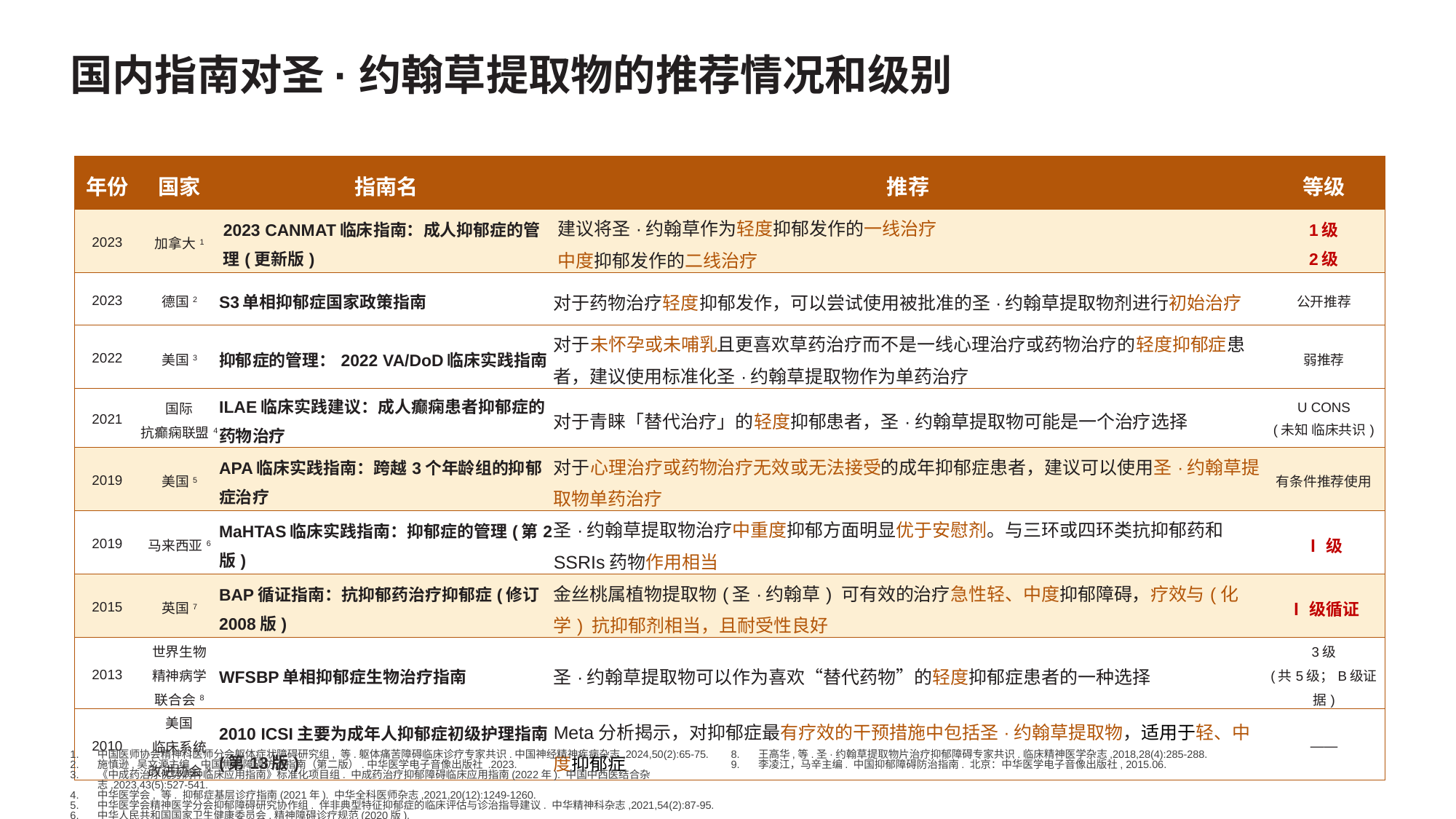

# 国内指南对圣·约翰草提取物的推荐情况和级别
| 年份 | 国家 | 指南名 | 推荐 | 等级 |
| --- | --- | --- | --- | --- |
| 2023 | 加拿大1 | 2023 CANMAT临床指南：成人抑郁症的管理(更新版) | 建议将圣·约翰草作为轻度抑郁发作的一线治疗 中度抑郁发作的二线治疗 | 1级 2级 |
| 2023 | 德国2 | S3单相抑郁症国家政策指南 | 对于药物治疗轻度抑郁发作，可以尝试使用被批准的圣·约翰草提取物剂进行初始治疗 | 公开推荐 |
| 2022 | 美国3 | 抑郁症的管理：2022 VA/DoD临床实践指南 | 对于未怀孕或未哺乳且更喜欢草药治疗而不是一线心理治疗或药物治疗的轻度抑郁症患者，建议使用标准化圣·约翰草提取物作为单药治疗 | 弱推荐 |
| 2021 | 国际 抗癫痫联盟4 | ILAE临床实践建议：成人癫痫患者抑郁症的药物治疗 | 对于青睐「替代治疗」的轻度抑郁患者，圣·约翰草提取物可能是一个治疗选择 | U CONS (未知 临床共识) |
| 2019 | 美国5 | APA临床实践指南：跨越3个年龄组的抑郁症治疗 | 对于心理治疗或药物治疗无效或无法接受的成年抑郁症患者，建议可以使用圣·约翰草提取物单药治疗 | 有条件推荐使用 |
| 2019 | 马来西亚6 | MaHTAS临床实践指南：抑郁症的管理(第2版) | 圣·约翰草提取物治疗中重度抑郁方面明显优于安慰剂。与三环或四环类抗抑郁药和SSRIs药物作用相当 | Ⅰ级 |
| 2015 | 英国7 | BAP循证指南：抗抑郁药治疗抑郁症(修订2008版) | 金丝桃属植物提取物(圣·约翰草) 可有效的治疗急性轻、中度抑郁障碍，疗效与(化学) 抗抑郁剂相当，且耐受性良好 | Ⅰ级循证 |
| 2013 | 世界生物 精神病学 联合会8 | WFSBP单相抑郁症生物治疗指南 | 圣·约翰草提取物可以作为喜欢“替代药物”的轻度抑郁症患者的一种选择 | 3级 (共5级；B级证据) |
| 2010 | 美国 临床系统 改进协会9 | 2010 ICSI主要为成年人抑郁症初级护理指南(第13版) | Meta分析揭示，对抑郁症最有疗效的干预措施中包括圣·约翰草提取物，适用于轻、中度抑郁症 | —— |
中国医师协会精神科医师分会躯体症状障碍研究组, 等.躯体痛苦障碍临床诊疗专家共识.中国神经精神疾病杂志,2024,50(2):65-75.
施慎逊,吴文源主编. 中国焦虑障碍防治指南（第二版）.中华医学电子音像出版社 .2023.
《中成药治疗优势病种临床应用指南》标准化项目组. 中成药治疗抑郁障碍临床应用指南(2022年). 中国中西医结合杂志,2023,43(5):527-541.
中华医学会, 等. 抑郁症基层诊疗指南(2021年). 中华全科医师杂志,2021,20(12):1249-1260.
中华医学会精神医学分会抑郁障碍研究协作组. 伴非典型特征抑郁症的临床评估与诊治指导建议. 中华精神科杂志,2021,54(2):87-95.
中华人民共和国国家卫生健康委员会.精神障碍诊疗规范(2020版).
中国妇女孕前肥胖诊治路径专家委员会,黄薛冰.中国妇女孕前肥胖合并抑郁焦虑障碍诊治路径.中国妇幼健康研究,2019,30(5):532-541.
王高华,等.圣·约翰草提取物片治疗抑郁障碍专家共识.临床精神医学杂志,2018,28(4):285-288.
李凌江，马辛主编. 中国抑郁障碍防治指南. 北京：中华医学电子音像出版社, 2015.06.